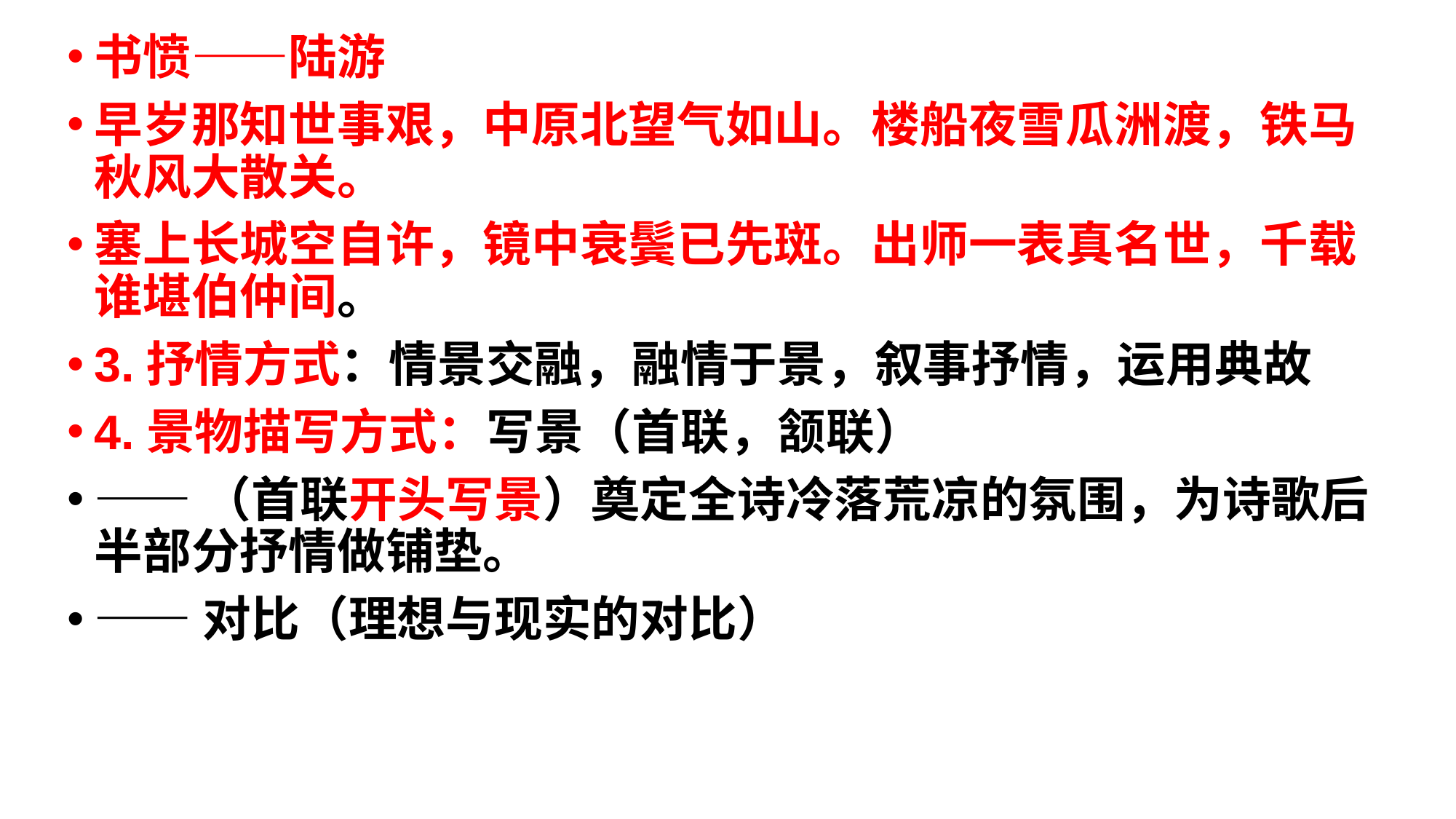

书愤——陆游
早岁那知世事艰，中原北望气如山。楼船夜雪瓜洲渡，铁马秋风大散关。
塞上长城空自许，镜中衰鬓已先斑。出师一表真名世，千载谁堪伯仲间。
3.抒情方式：情景交融，融情于景，叙事抒情，运用典故
4.景物描写方式：写景（首联，颔联）
——（首联开头写景）奠定全诗冷落荒凉的氛围，为诗歌后半部分抒情做铺垫。
——对比（理想与现实的对比）